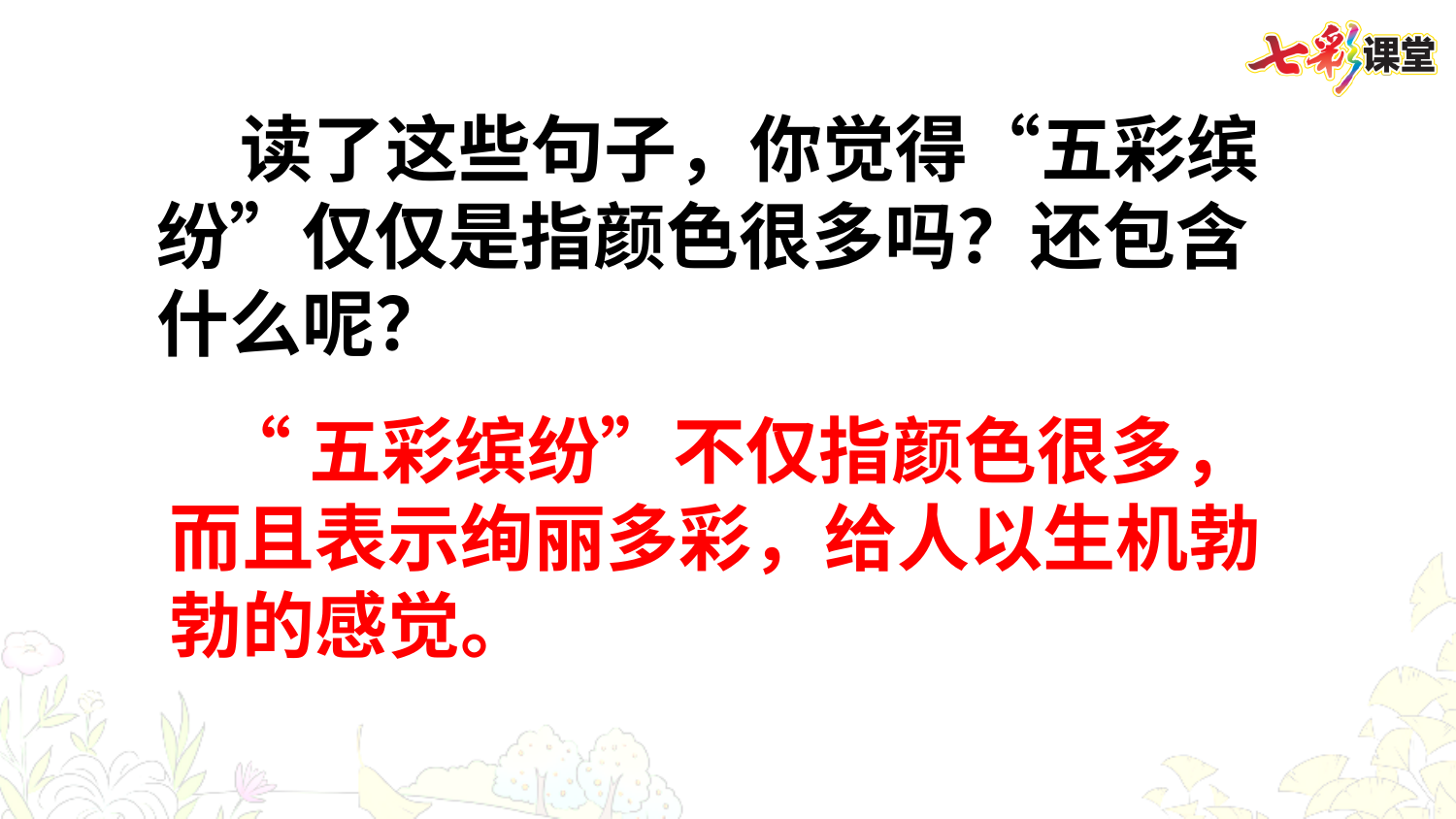

读了这些句子，你觉得“五彩缤纷”仅仅是指颜色很多吗？还包含什么呢？
   “五彩缤纷”不仅指颜色很多，而且表示绚丽多彩，给人以生机勃勃的感觉。